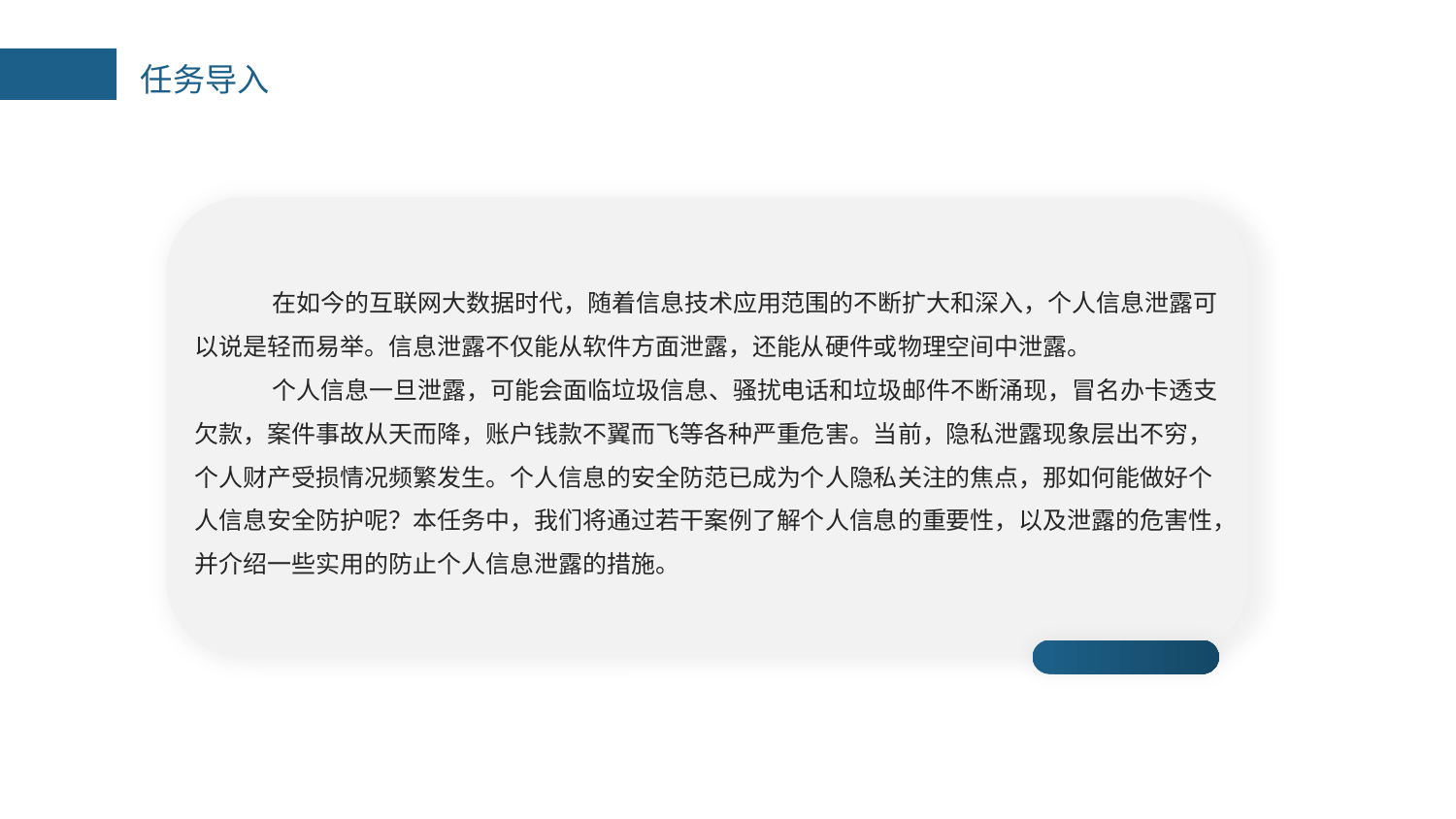

在如今的互联网大数据时代，随着信息技术应用范围的不断扩大和深入，个人信息泄露可以说是轻而易举。信息泄露不仅能从软件方面泄露，还能从硬件或物理空间中泄露。
个人信息一旦泄露，可能会面临垃圾信息、骚扰电话和垃圾邮件不断涌现，冒名办卡透支欠款，案件事故从天而降，账户钱款不翼而飞等各种严重危害。当前，隐私泄露现象层出不穷，个人财产受损情况频繁发生。个人信息的安全防范已成为个人隐私关注的焦点，那如何能做好个人信息安全防护呢？本任务中，我们将通过若干案例了解个人信息的重要性，以及泄露的危害性，并介绍一些实用的防止个人信息泄露的措施。